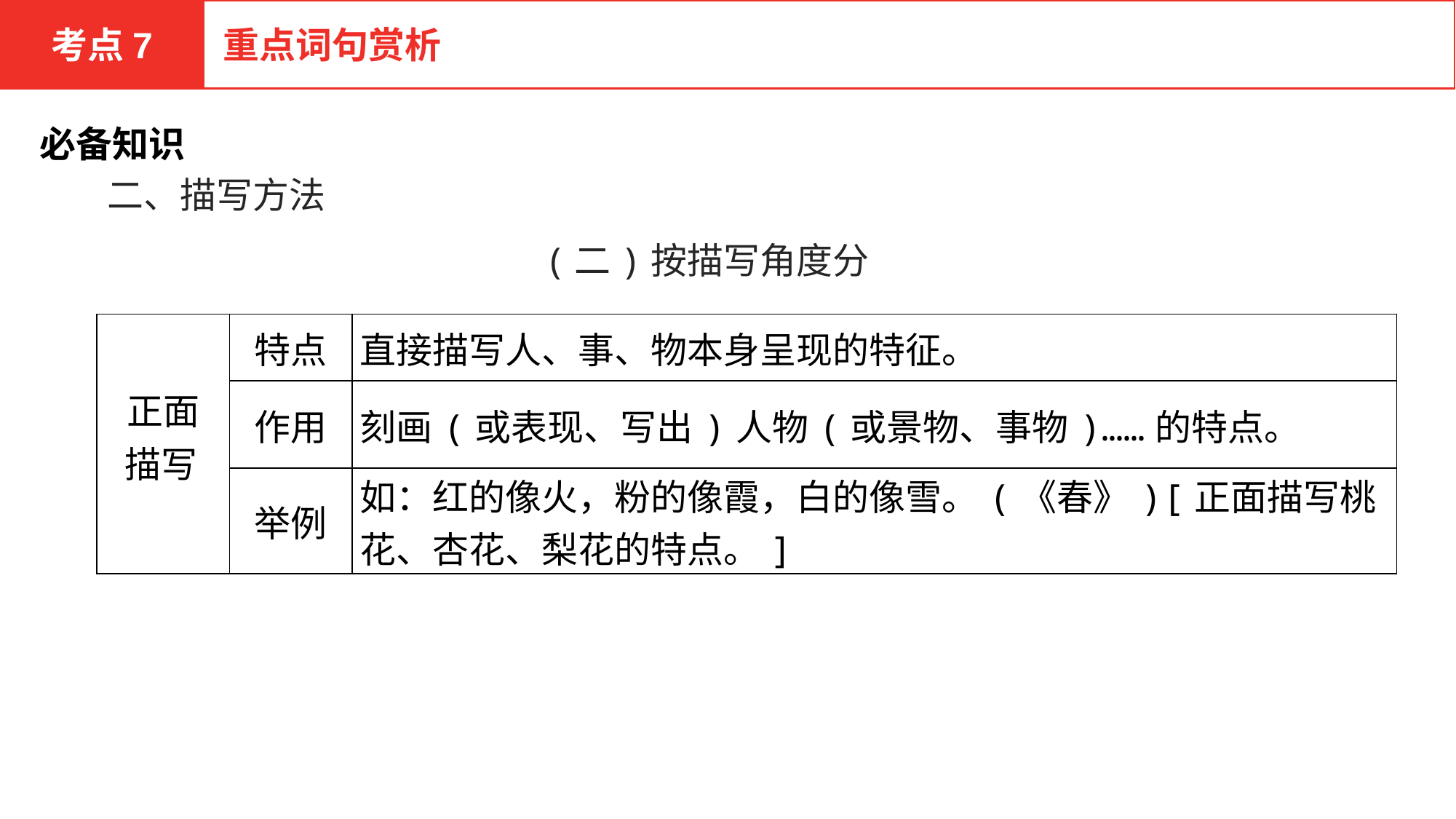

考点7
重点词句赏析
必备知识
二、描写方法
(二)按描写角度分
| 正面 描写 | 特点 | 直接描写人、事、物本身呈现的特征。 |
| --- | --- | --- |
|  | 作用 | 刻画(或表现、写出)人物(或景物、事物)……的特点。 |
|  | 举例 | 如：红的像火，粉的像霞，白的像雪。(《春》)[正面描写桃花、杏花、梨花的特点。] |